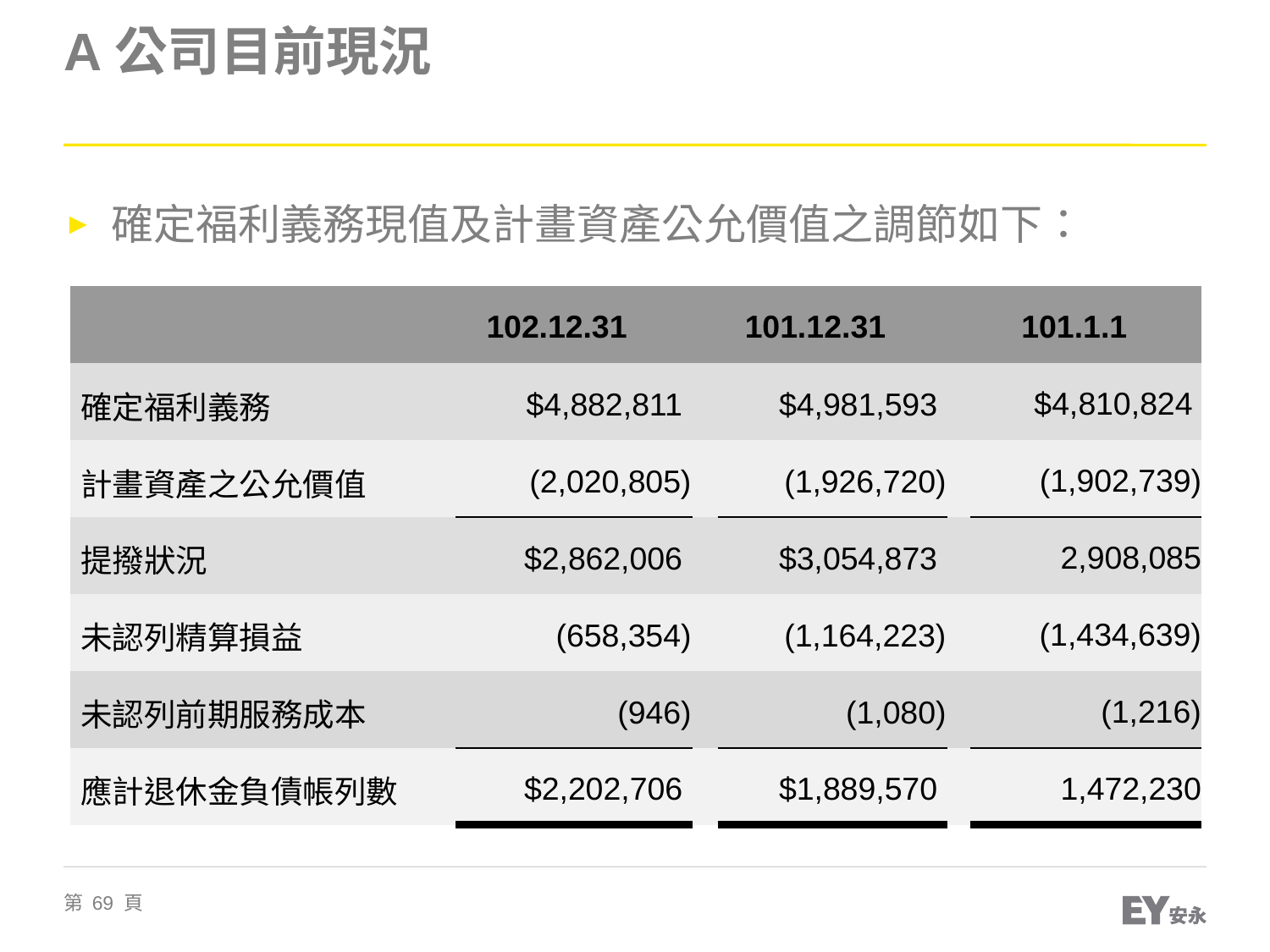

# A公司目前現況
確定福利義務現值及計畫資產公允價值之調節如下：

|  | 102.12.31 |  | 101.12.31 |  | 101.1.1 |  |
| --- | --- | --- | --- | --- | --- | --- |
| 確定福利義務 |  | $4,882,811 |  | $4,981,593 |  | $4,810,824 |
| 計畫資產之公允價值 |  | (2,020,805) |  | (1,926,720) |  | (1,902,739) |
| 提撥狀況 |  | $2,862,006 |  | $3,054,873 |  | 2,908,085 |
| 未認列精算損益 |  | (658,354) |  | (1,164,223) |  | (1,434,639) |
| 未認列前期服務成本 |  | (946) |  | (1,080) |  | (1,216) |
| 應計退休金負債帳列數 |  | $2,202,706 |  | $1,889,570 |  | 1,472,230 |